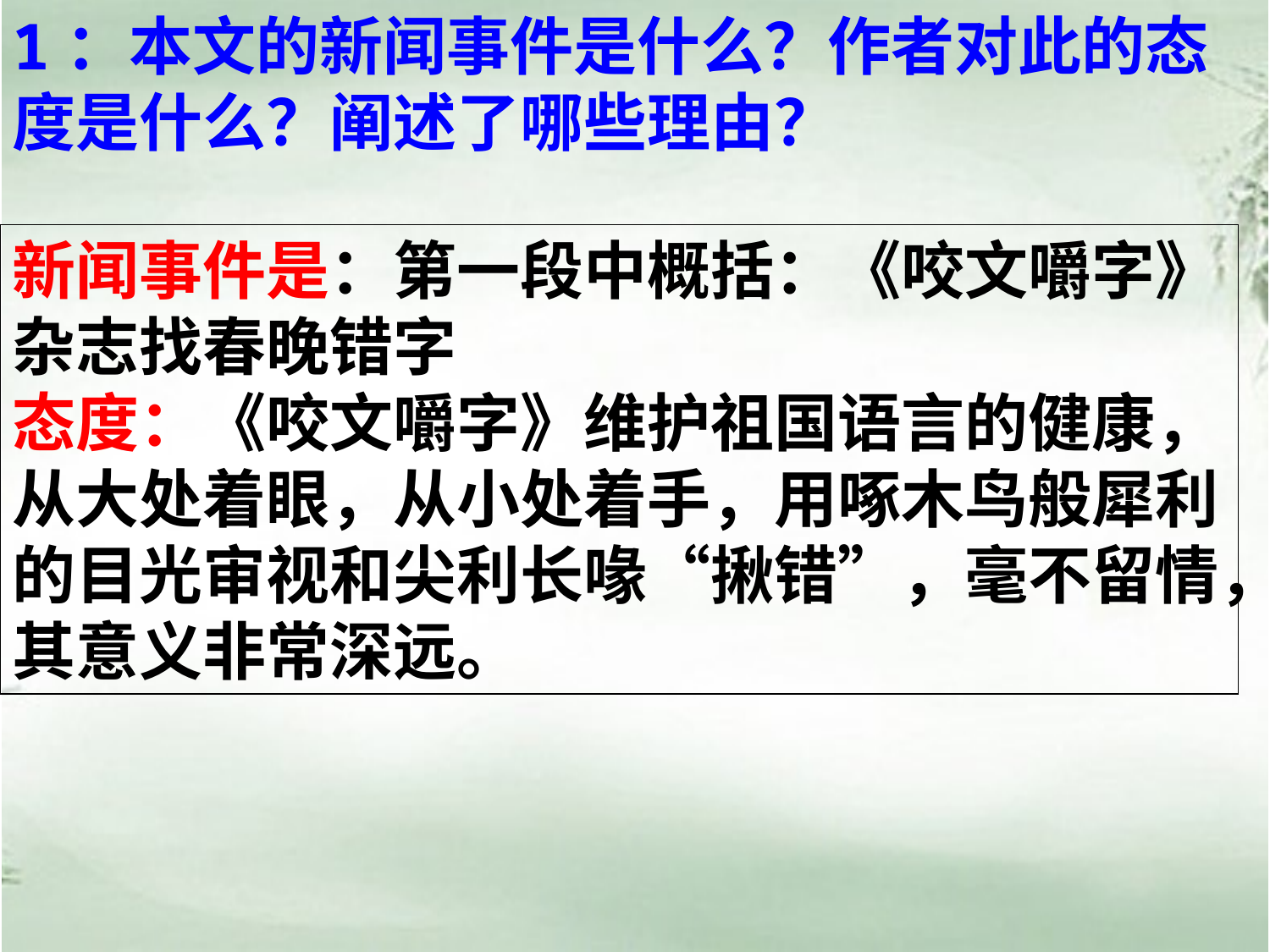

1：本文的新闻事件是什么？作者对此的态度是什么？阐述了哪些理由？

新闻事件是：第一段中概括：《咬文嚼字》杂志找春晚错字
态度：《咬文嚼字》维护祖国语言的健康，从大处着眼，从小处着手，用啄木鸟般犀利的目光审视和尖利长喙“揪错”，毫不留情，其意义非常深远。